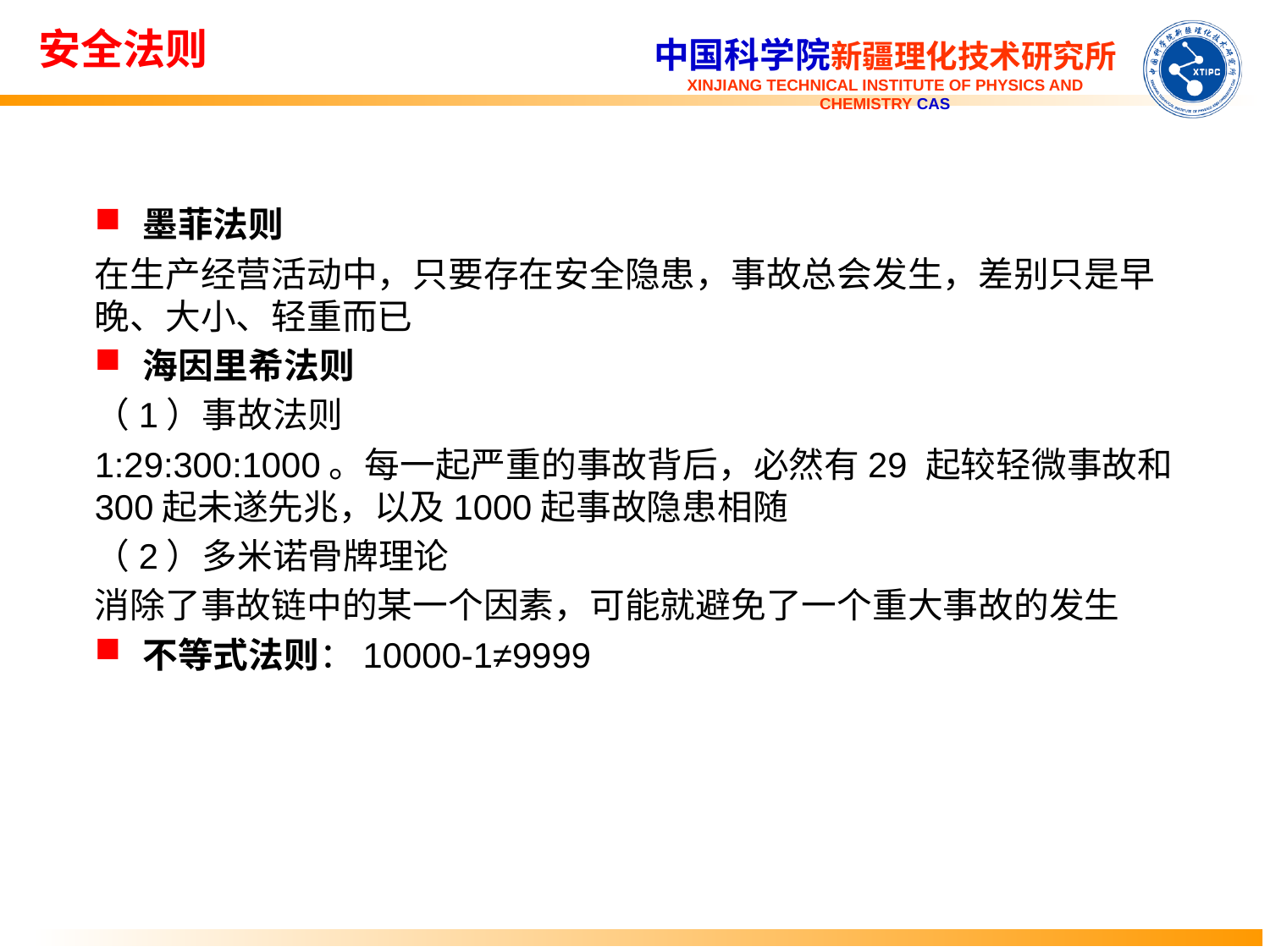

# 安全法则
墨菲法则
在生产经营活动中，只要存在安全隐患，事故总会发生，差别只是早晚、大小、轻重而已
海因里希法则
（1）事故法则
1:29:300:1000。每一起严重的事故背后，必然有29 起较轻微事故和300起未遂先兆，以及1000起事故隐患相随
（2）多米诺骨牌理论
消除了事故链中的某一个因素，可能就避免了一个重大事故的发生
不等式法则：10000-1≠9999